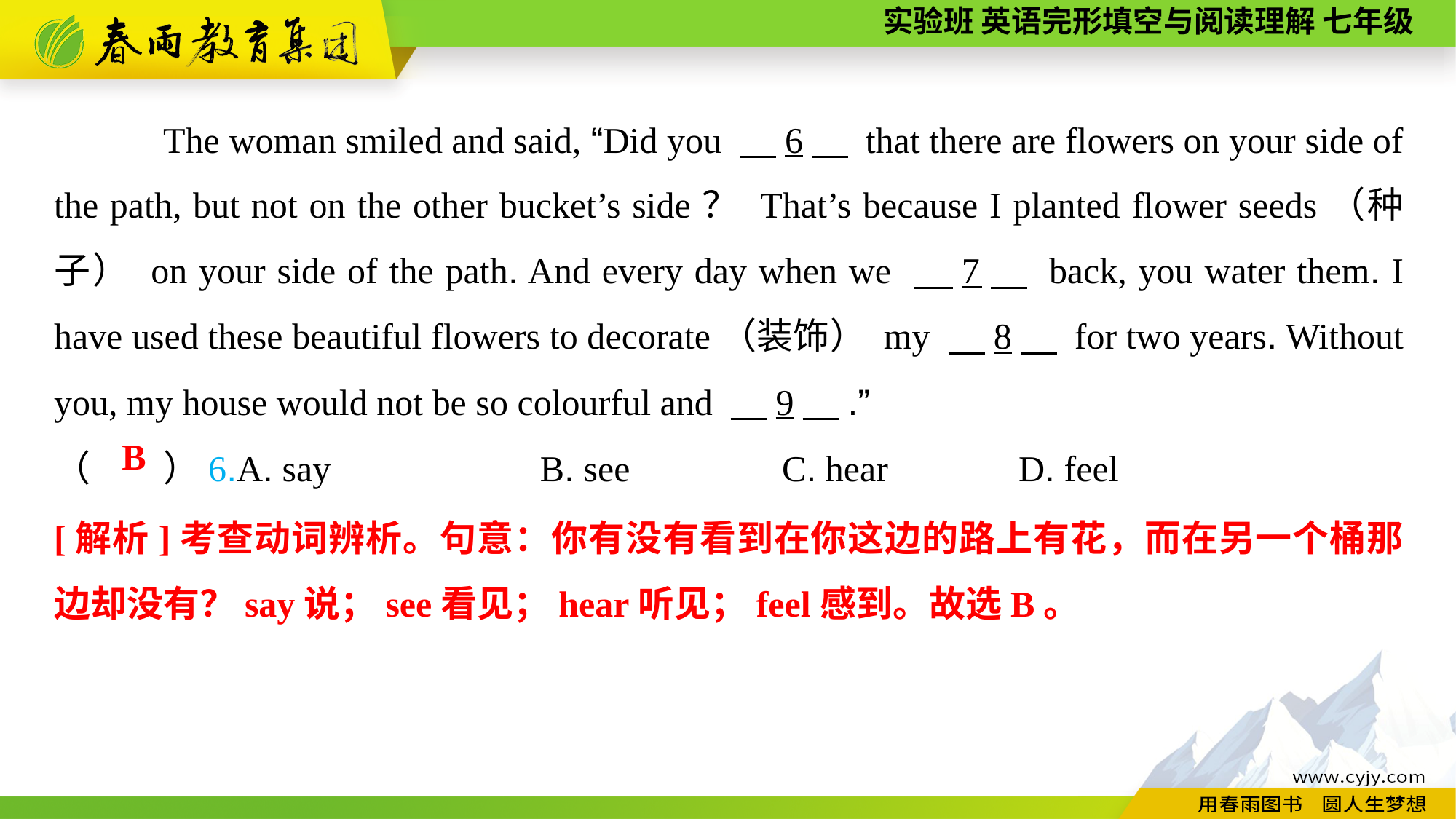

The woman smiled and said, “Did you 　6　 that there are flowers on your side of the path, but not on the other bucket’s side？ That’s because I planted flower seeds（种子） on your side of the path. And every day when we 　7　 back, you water them. I have used these beautiful flowers to decorate（装饰） my 　8　 for two years. Without you, my house would not be so colourful and 　9　.”
（　　）6.A. say                       B. see	        C. hear	          D. feel
B
[解析]考查动词辨析。句意：你有没有看到在你这边的路上有花，而在另一个桶那边却没有？say说；see看见；hear听见；feel感到。故选B。